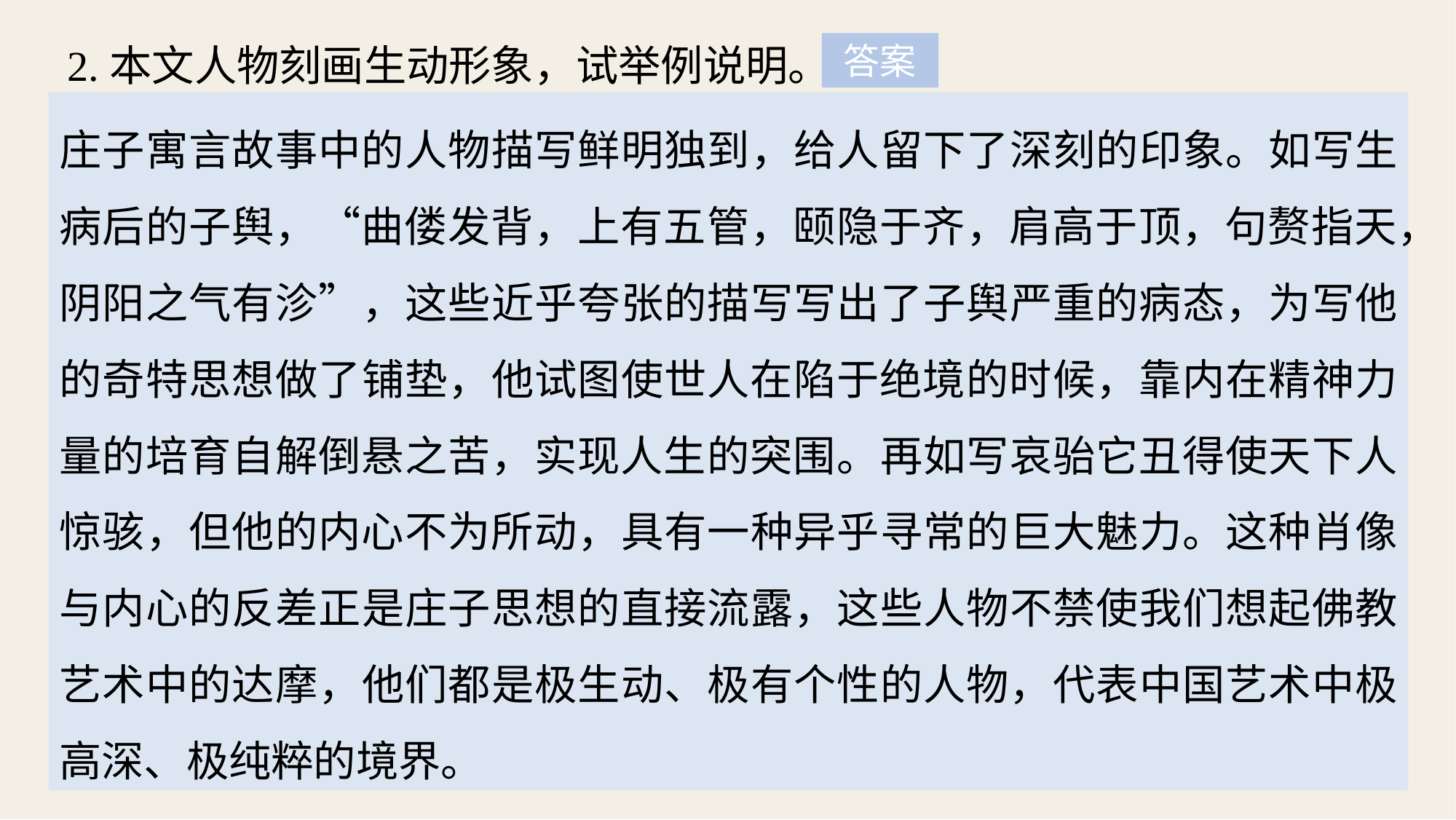

2.本文人物刻画生动形象，试举例说明。
答案
庄子寓言故事中的人物描写鲜明独到，给人留下了深刻的印象。如写生病后的子舆，“曲偻发背，上有五管，颐隐于齐，肩高于顶，句赘指天，阴阳之气有沴”，这些近乎夸张的描写写出了子舆严重的病态，为写他的奇特思想做了铺垫，他试图使世人在陷于绝境的时候，靠内在精神力量的培育自解倒悬之苦，实现人生的突围。再如写哀骀它丑得使天下人惊骇，但他的内心不为所动，具有一种异乎寻常的巨大魅力。这种肖像与内心的反差正是庄子思想的直接流露，这些人物不禁使我们想起佛教艺术中的达摩，他们都是极生动、极有个性的人物，代表中国艺术中极高深、极纯粹的境界。